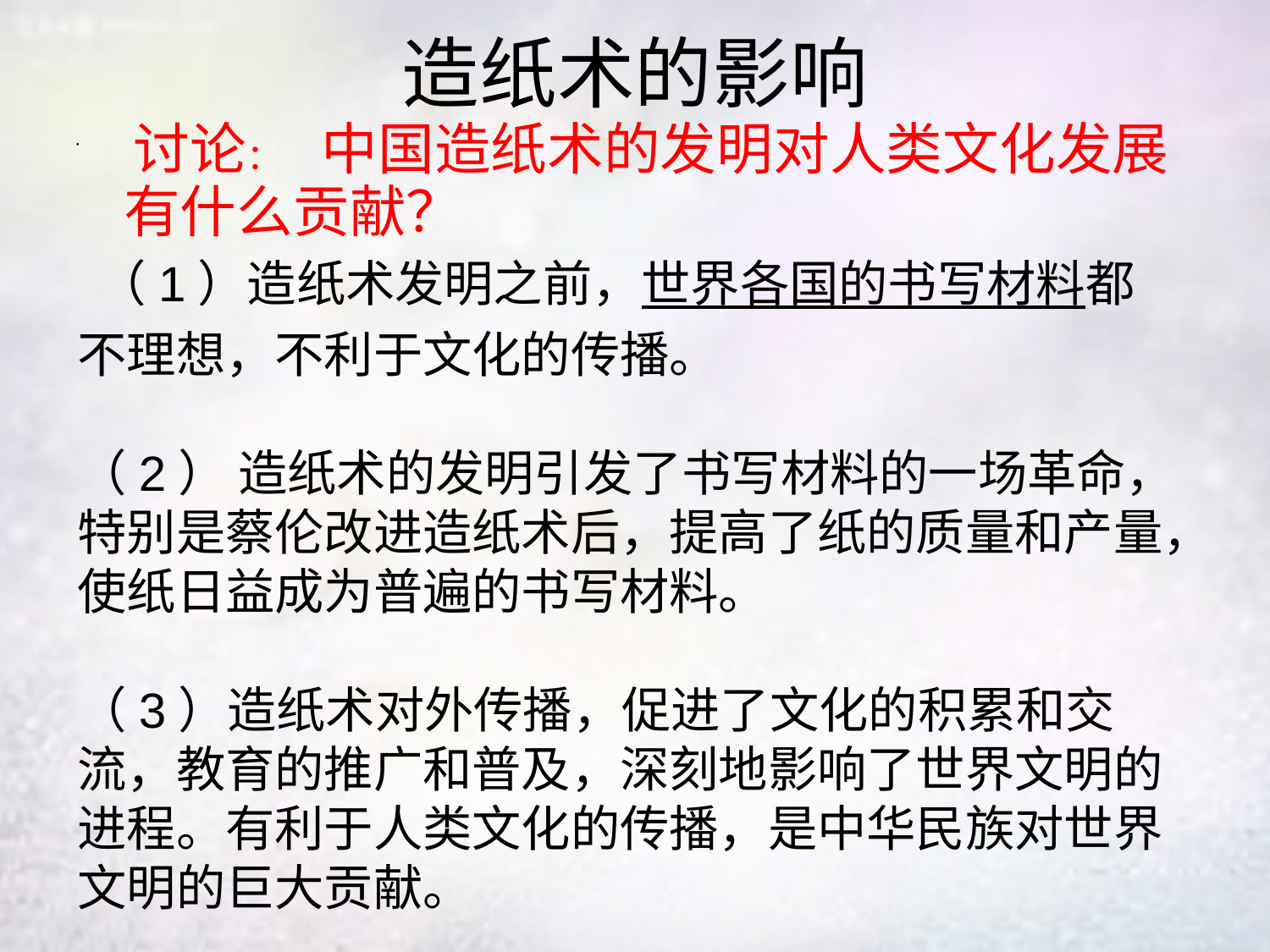

# 造纸术的影响
    讨论：   中国造纸术的发明对人类文化发展有什么贡献？

 （1）造纸术发明之前，世界各国的书写材料都不理想，不利于文化的传播。

（2） 造纸术的发明引发了书写材料的一场革命，特别是蔡伦改进造纸术后，提高了纸的质量和产量，使纸日益成为普遍的书写材料。

（3）造纸术对外传播，促进了文化的积累和交流，教育的推广和普及，深刻地影响了世界文明的进程。有利于人类文化的传播，是中华民族对世界文明的巨大贡献。